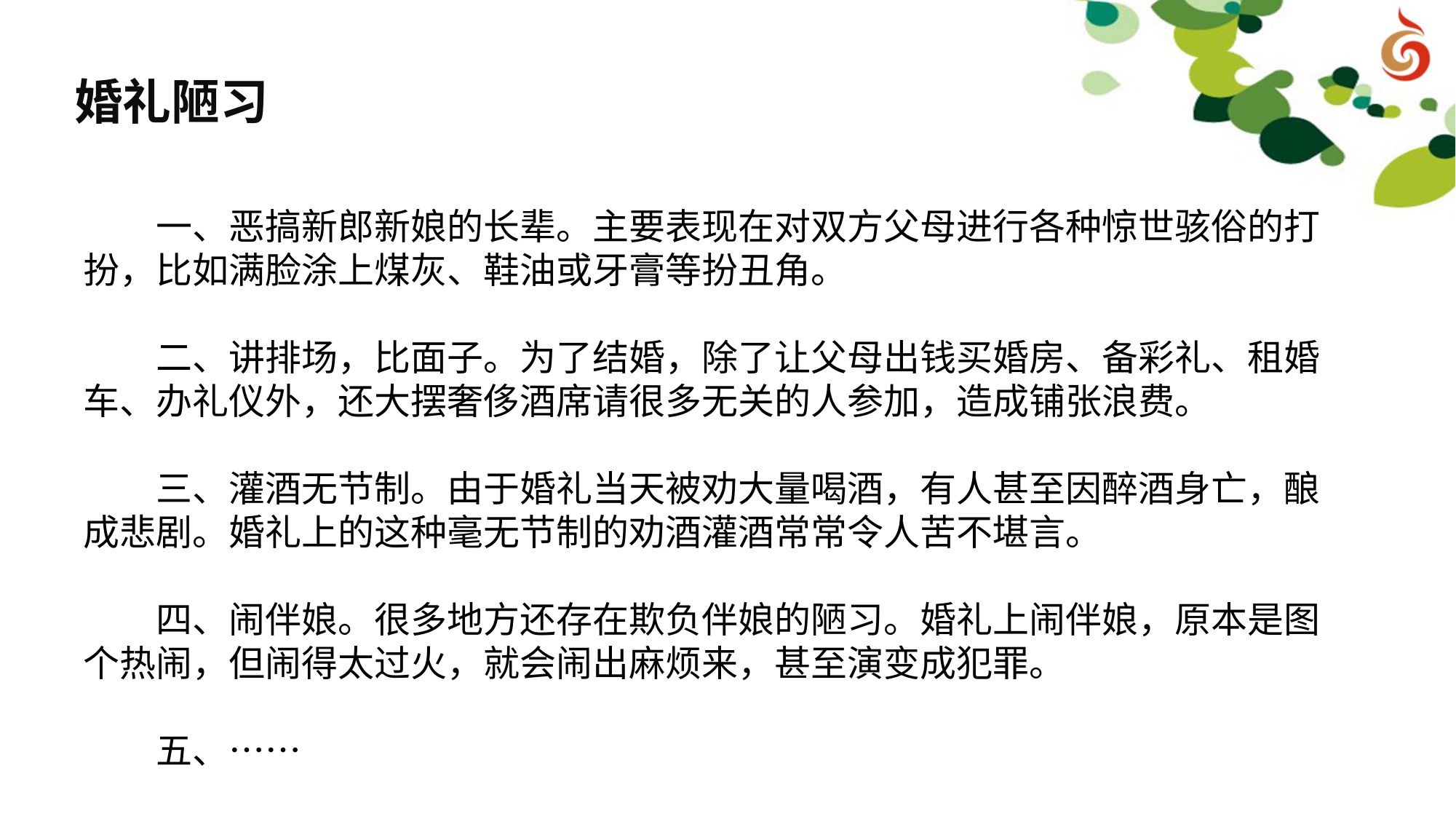

婚礼陋习
　　一、恶搞新郎新娘的长辈。主要表现在对双方父母进行各种惊世骇俗的打扮，比如满脸涂上煤灰、鞋油或牙膏等扮丑角。

　　二、讲排场，比面子。为了结婚，除了让父母出钱买婚房、备彩礼、租婚车、办礼仪外，还大摆奢侈酒席请很多无关的人参加，造成铺张浪费。

　　三、灌酒无节制。由于婚礼当天被劝大量喝酒，有人甚至因醉酒身亡，酿成悲剧。婚礼上的这种毫无节制的劝酒灌酒常常令人苦不堪言。

　　四、闹伴娘。很多地方还存在欺负伴娘的陋习。婚礼上闹伴娘，原本是图个热闹，但闹得太过火，就会闹出麻烦来，甚至演变成犯罪。

　　五、……